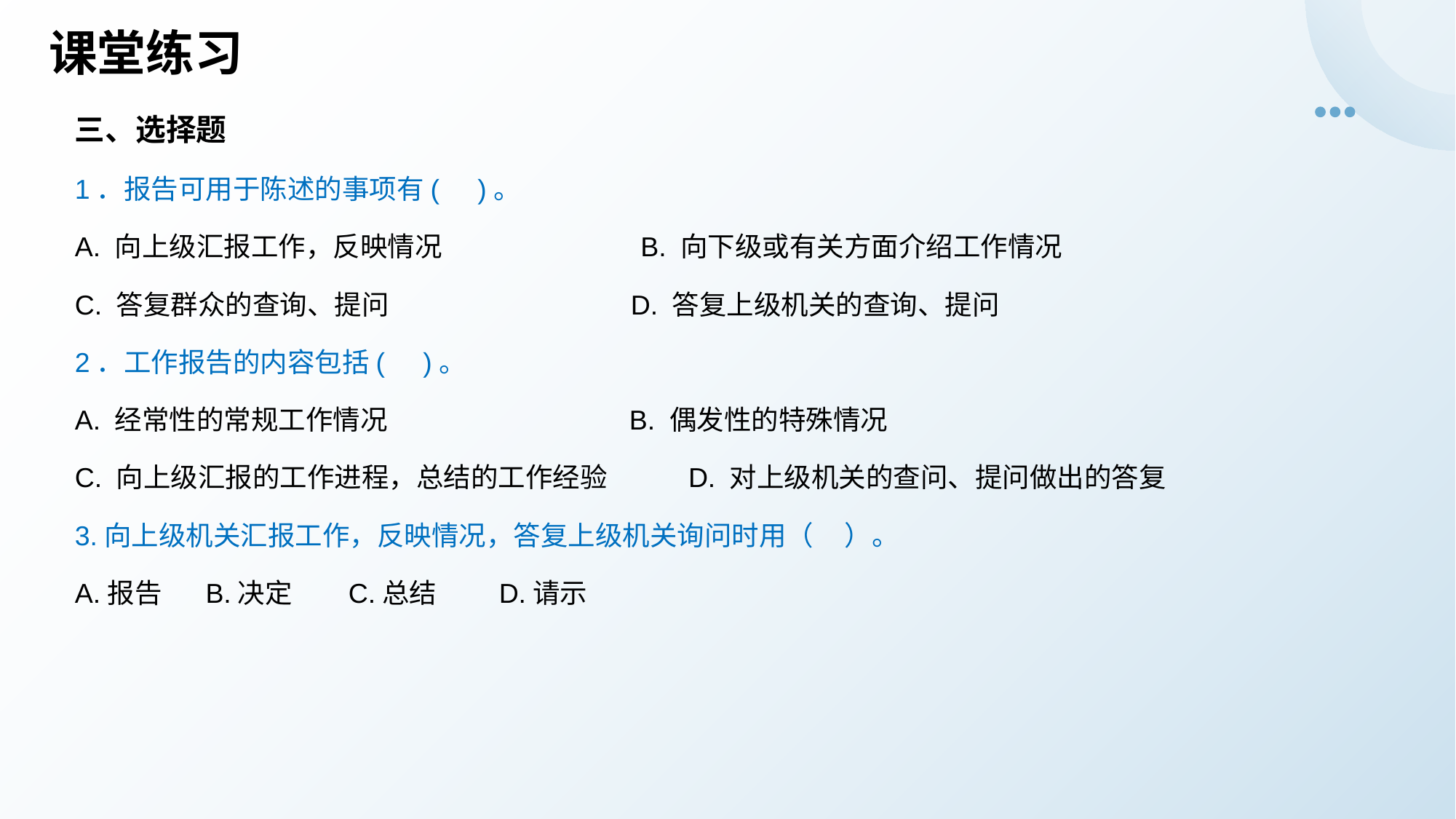

# 课堂练习
三、选择题
1．报告可用于陈述的事项有(     )。
A. 向上级汇报工作，反映情况                               B. 向下级或有关方面介绍工作情况
C. 答复群众的查询、提问                                      D. 答复上级机关的查询、提问
2．工作报告的内容包括(     )。
A. 经常性的常规工作情况                                      B. 偶发性的特殊情况
C. 向上级汇报的工作进程，总结的工作经验            D. 对上级机关的查问、提问做出的答复
3.向上级机关汇报工作，反映情况，答复上级机关询问时用（     ）。
A.报告      B.决定        C.总结         D.请示